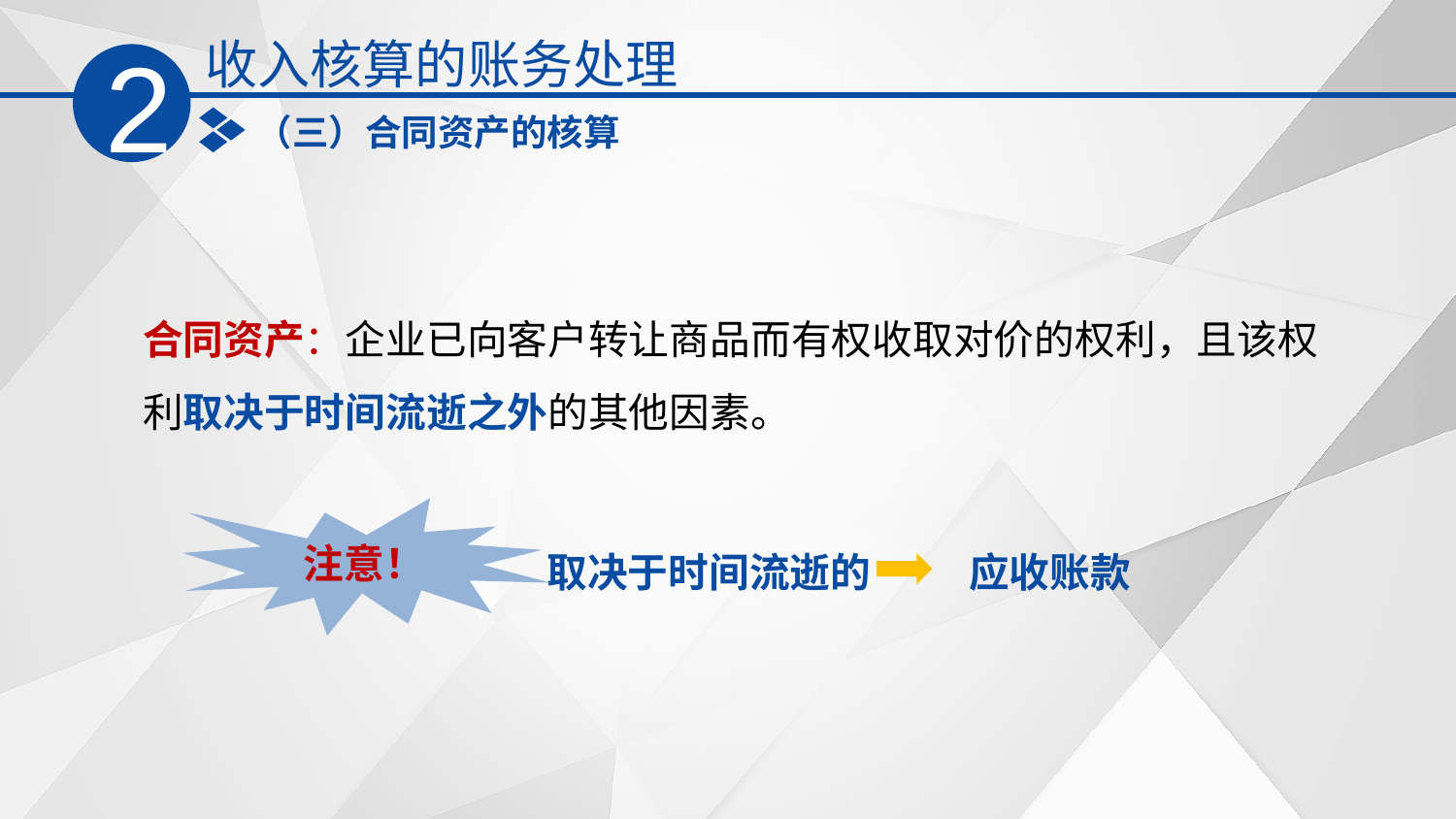

收入核算的账务处理
2

（三）合同资产的核算

合同资产：企业已向客户转让商品而有权收取对价的权利，且该权利取决于时间流逝之外的其他因素。
注意！
应收账款
取决于时间流逝的